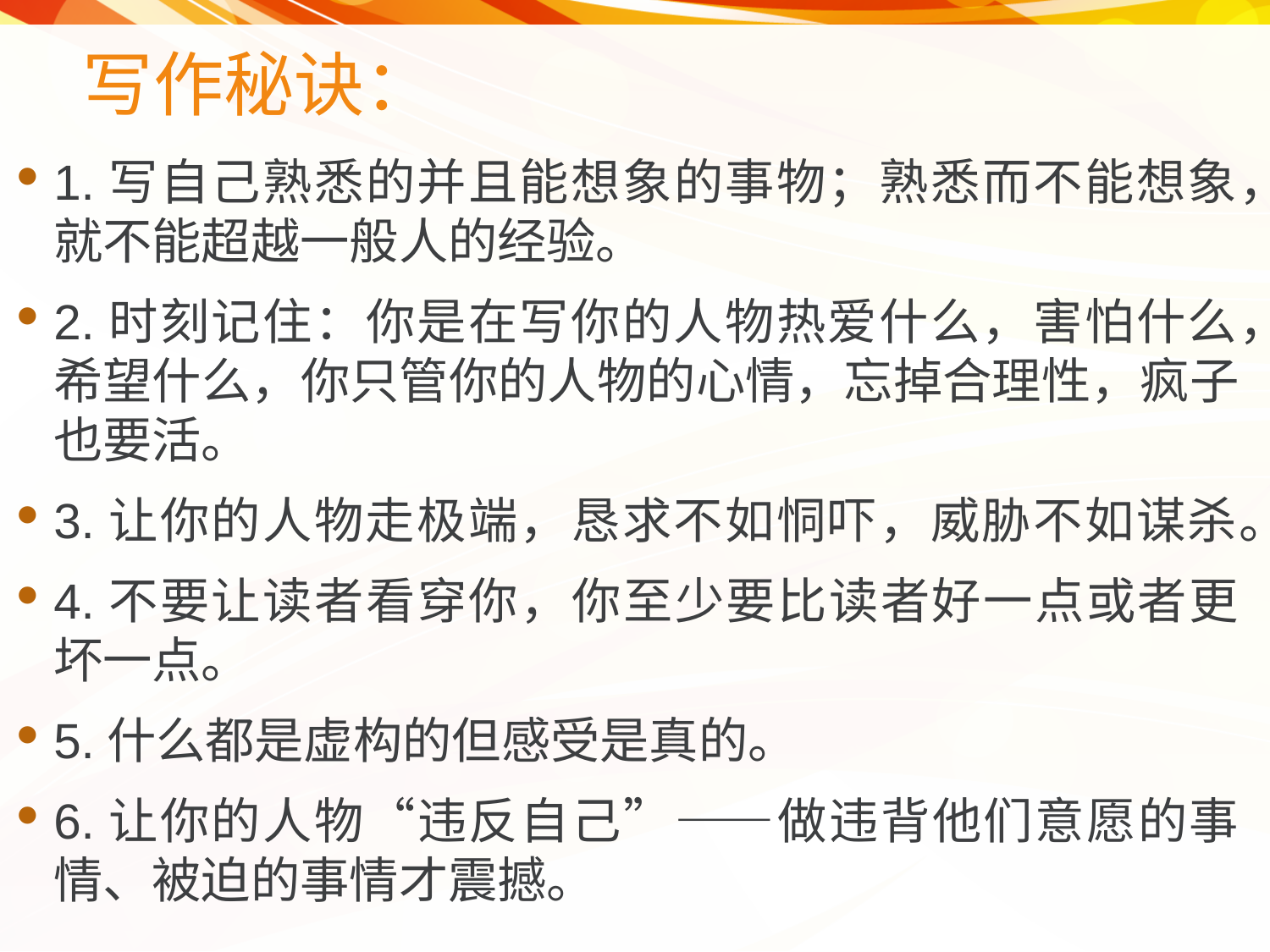

# 写作秘诀：
1.写自己熟悉的并且能想象的事物；熟悉而不能想象，就不能超越一般人的经验。
2.时刻记住：你是在写你的人物热爱什么，害怕什么，希望什么，你只管你的人物的心情，忘掉合理性，疯子也要活。
3.让你的人物走极端，恳求不如恫吓，威胁不如谋杀。
4.不要让读者看穿你，你至少要比读者好一点或者更坏一点。
5.什么都是虚构的但感受是真的。
6.让你的人物“违反自己”——做违背他们意愿的事情、被迫的事情才震撼。